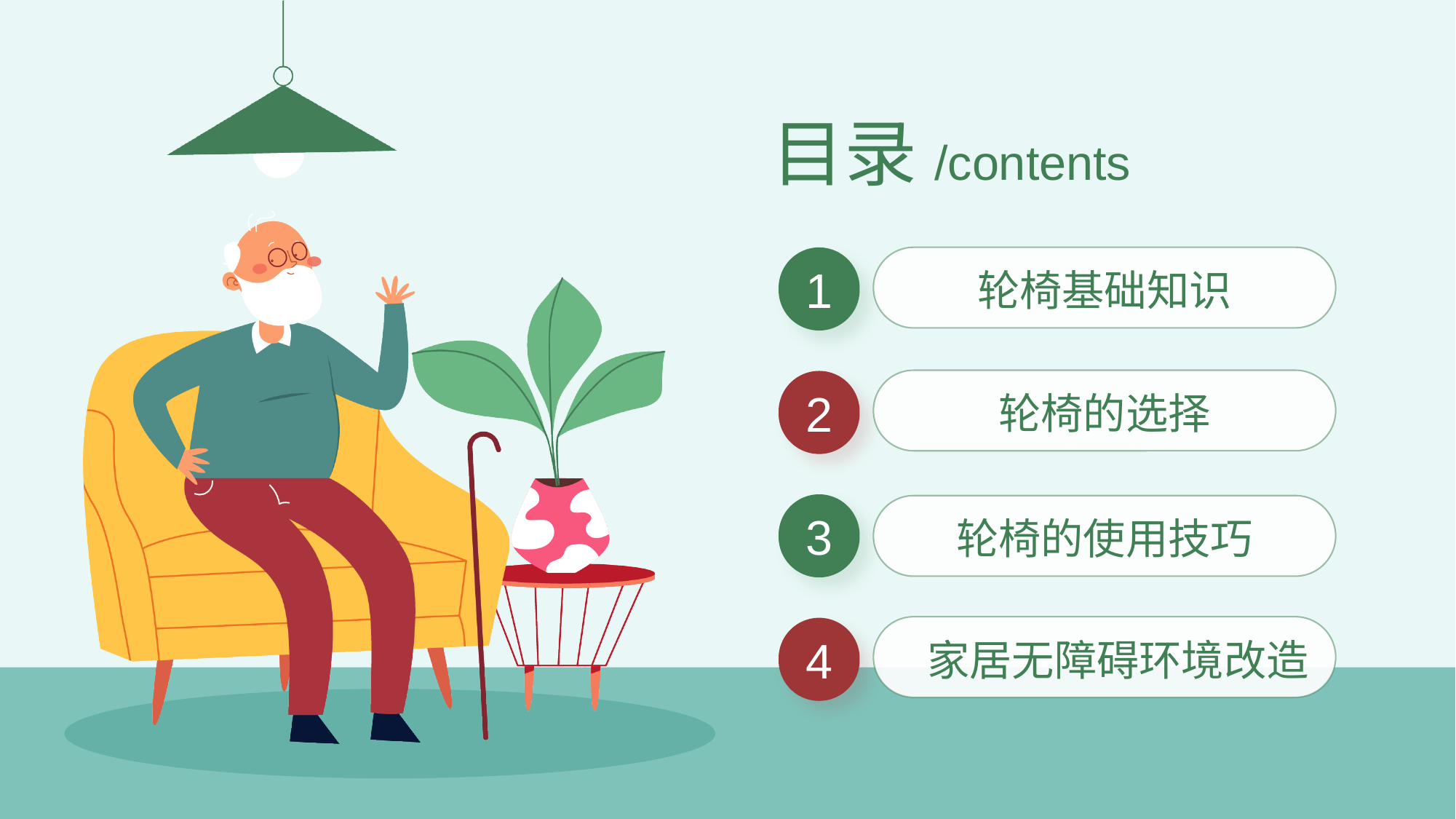

目录/contents

1
轮椅基础知识

2
轮椅的选择
3

轮椅的使用技巧

4
家居无障碍环境改造